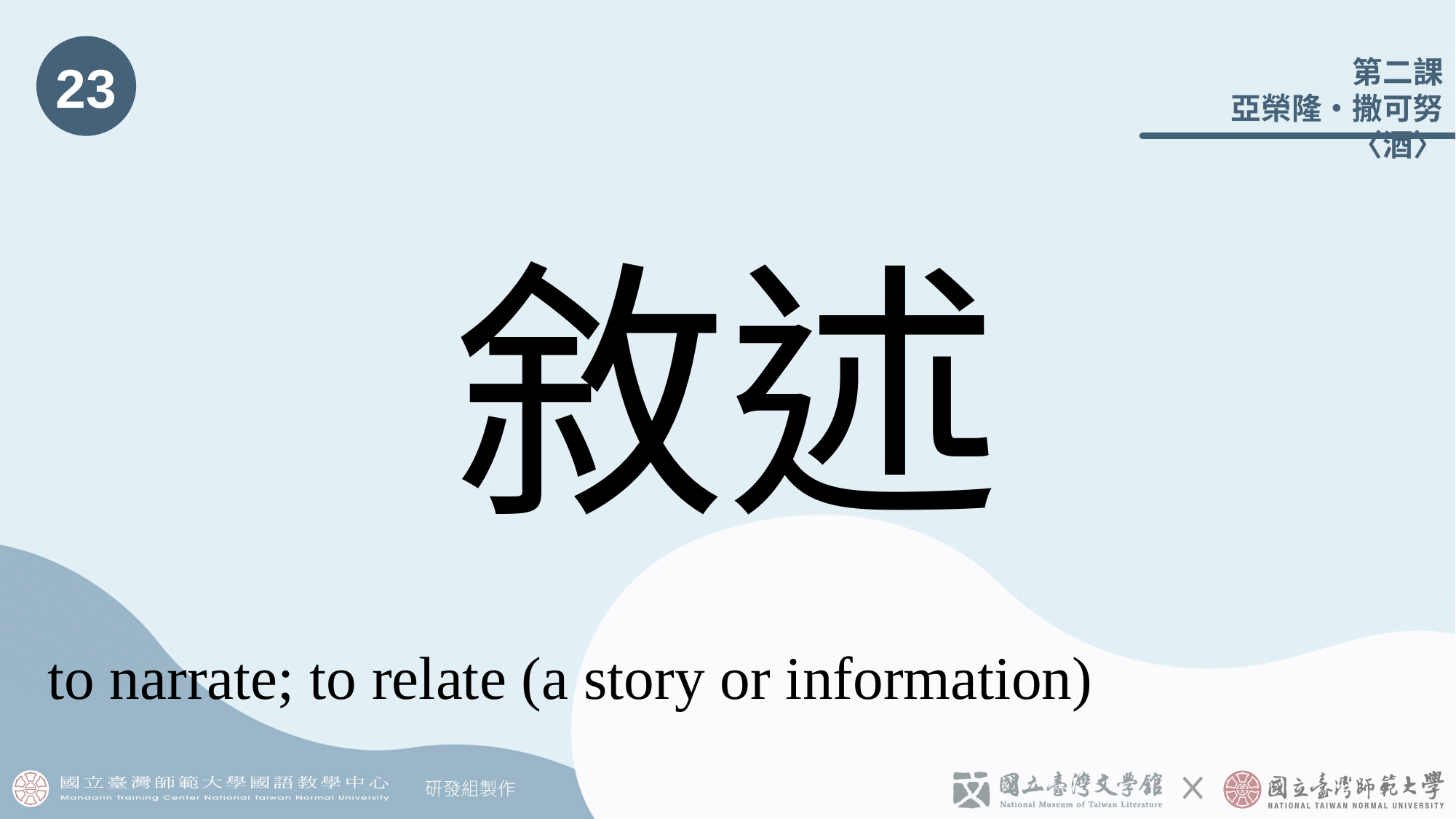

23
# 敘述
to narrate; to relate (a story or information)